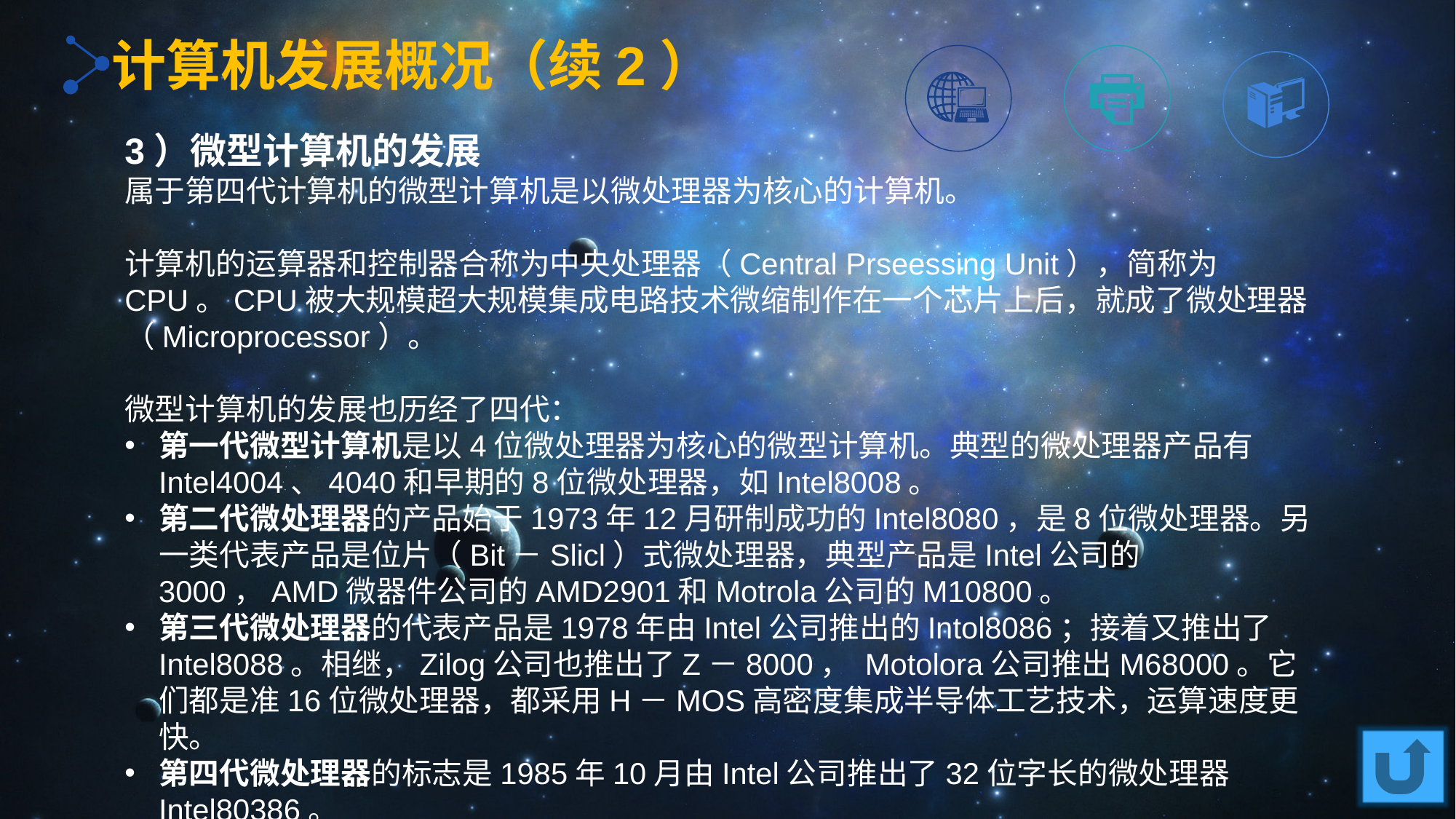

计算机发展概况（续2）

3）微型计算机的发展
属于第四代计算机的微型计算机是以微处理器为核心的计算机。

计算机的运算器和控制器合称为中央处理器（Central Prseessing Unit），简称为CPU。CPU被大规模超大规模集成电路技术微缩制作在一个芯片上后，就成了微处理器（Microprocessor）。

微型计算机的发展也历经了四代：
第一代微型计算机是以4位微处理器为核心的微型计算机。典型的微处理器产品有Intel4004、4040和早期的8位微处理器，如Intel8008。
第二代微处理器的产品始于1973年12月研制成功的Intel8080，是8位微处理器。另一类代表产品是位片（Bit－Slicl）式微处理器，典型产品是Intel公司的3000，AMD微器件公司的AMD2901和Motrola公司的M10800。
第三代微处理器的代表产品是1978年由Intel公司推出的Intol8086；接着又推出了Intel8088。相继，Zilog公司也推出了Z－8000， Motolora公司推出M68000。它们都是准16位微处理器，都采用H－MOS高密度集成半导体工艺技术，运算速度更快。
第四代微处理器的标志是1985年10月由Intel公司推出了32位字长的微处理器Intel80386。